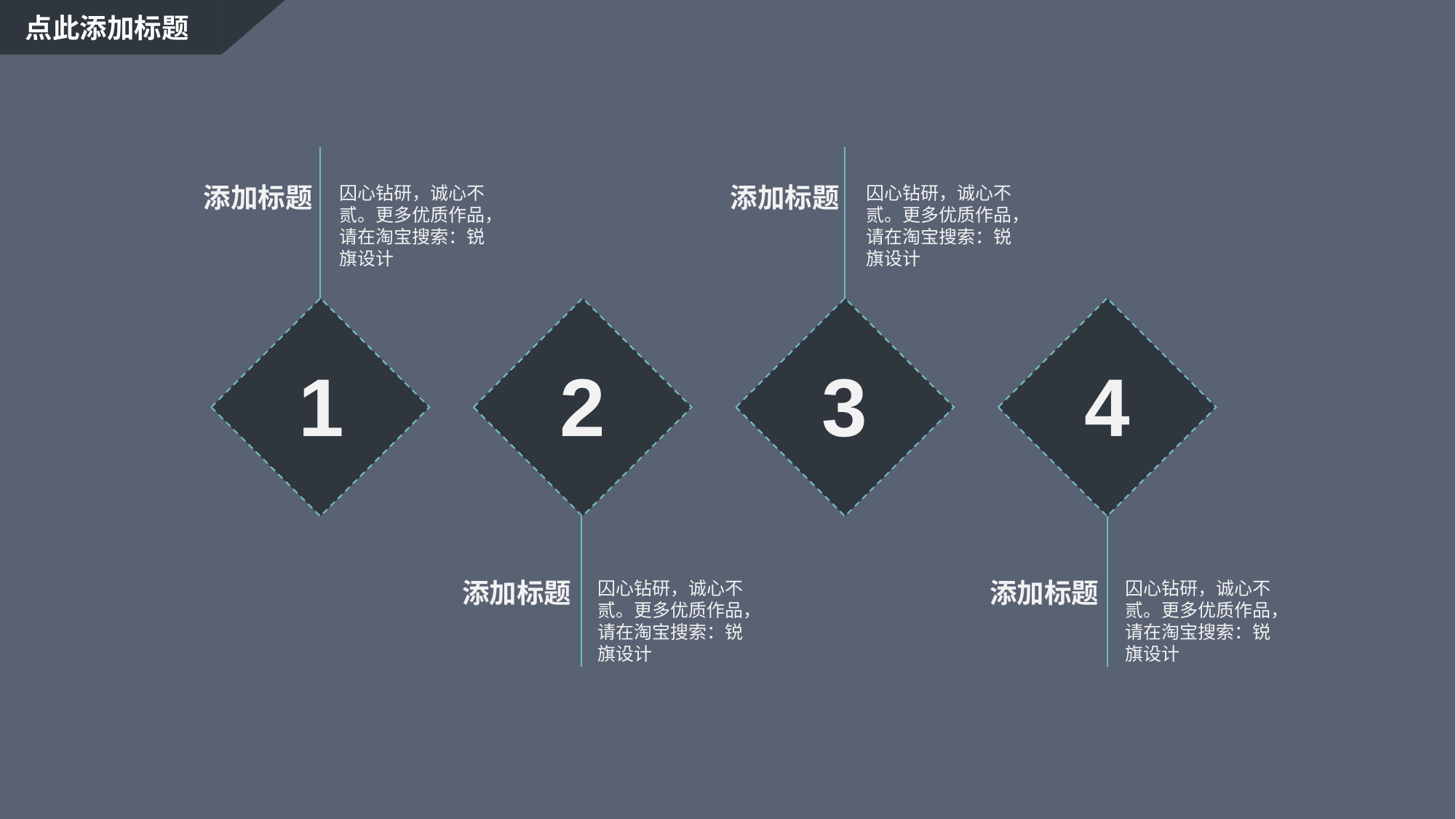

点此添加标题
添加标题
囚心钻研，诚心不贰。更多优质作品，请在淘宝搜索：锐旗设计
添加标题
囚心钻研，诚心不贰。更多优质作品，请在淘宝搜索：锐旗设计

1
2
3
4
添加标题
囚心钻研，诚心不贰。更多优质作品，请在淘宝搜索：锐旗设计
添加标题
囚心钻研，诚心不贰。更多优质作品，请在淘宝搜索：锐旗设计